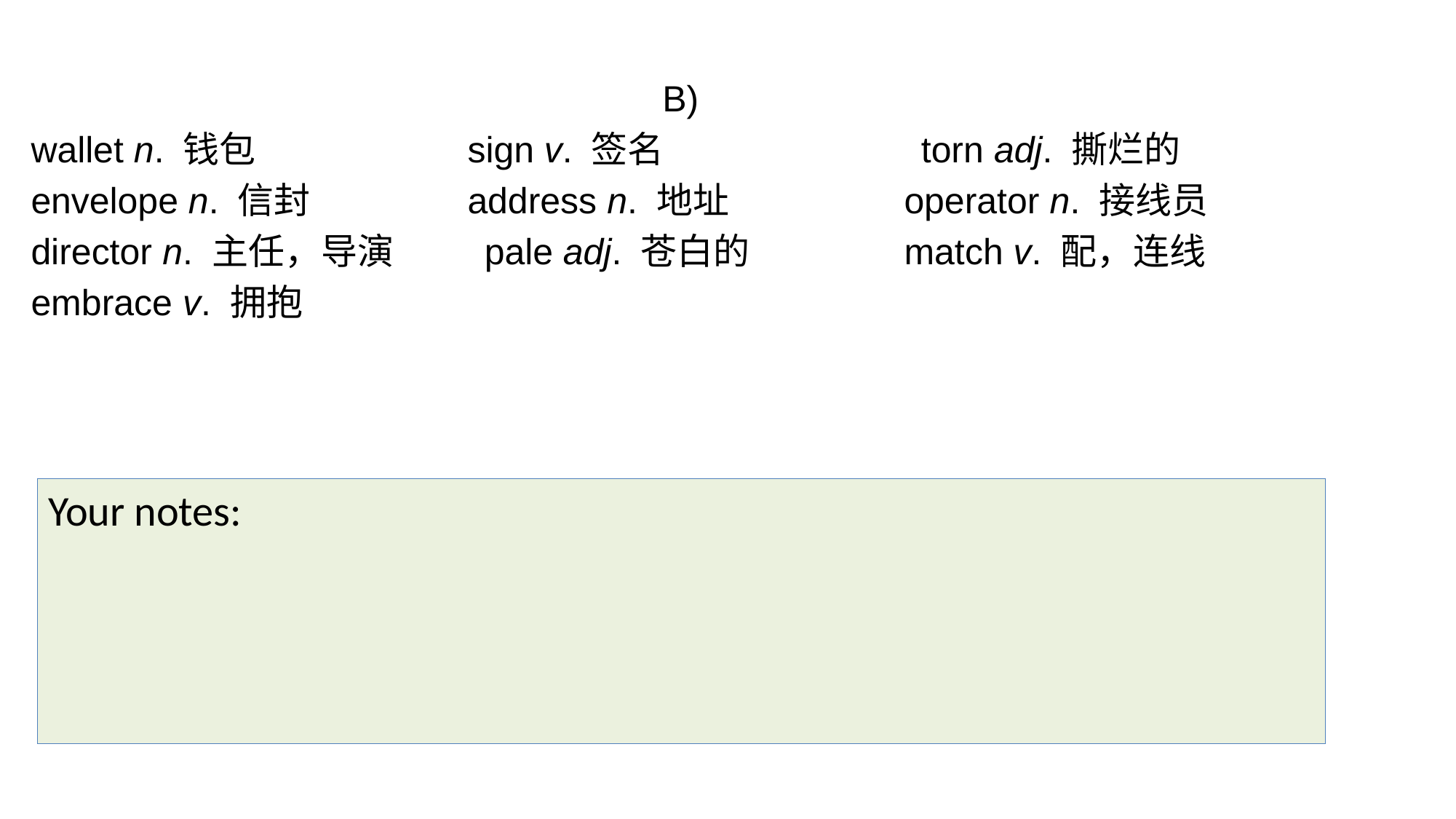

B)
wallet n. 钱包 		sign v. 签名			 torn adj. 撕烂的
envelope n. 信封 		address n. 地址 		operator n. 接线员
director n. 主任，导演	 pale adj. 苍白的 		match v. 配，连线
embrace v. 拥抱
Your notes: